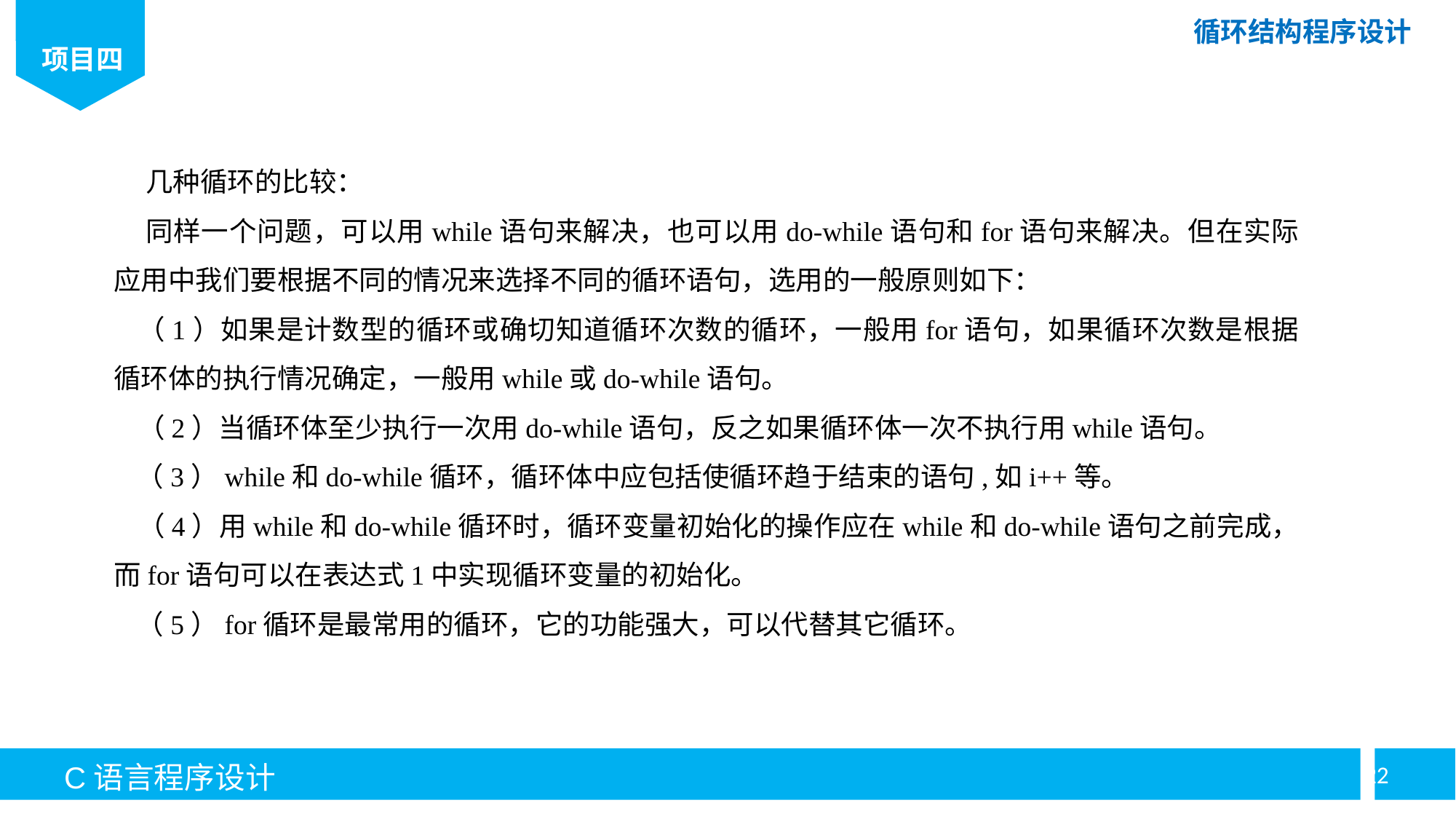

几种循环的比较：
同样一个问题，可以用while语句来解决，也可以用do-while语句和for语句来解决。但在实际应用中我们要根据不同的情况来选择不同的循环语句，选用的一般原则如下：
（1）如果是计数型的循环或确切知道循环次数的循环，一般用for语句，如果循环次数是根据循环体的执行情况确定，一般用while或do-while语句。
（2）当循环体至少执行一次用do-while语句，反之如果循环体一次不执行用while语句。
（3）while和do-while循环，循环体中应包括使循环趋于结束的语句,如i++等。
（4）用while和do-while循环时，循环变量初始化的操作应在while和do-while语句之前完成，而for语句可以在表达式1中实现循环变量的初始化。
（5）for循环是最常用的循环，它的功能强大，可以代替其它循环。